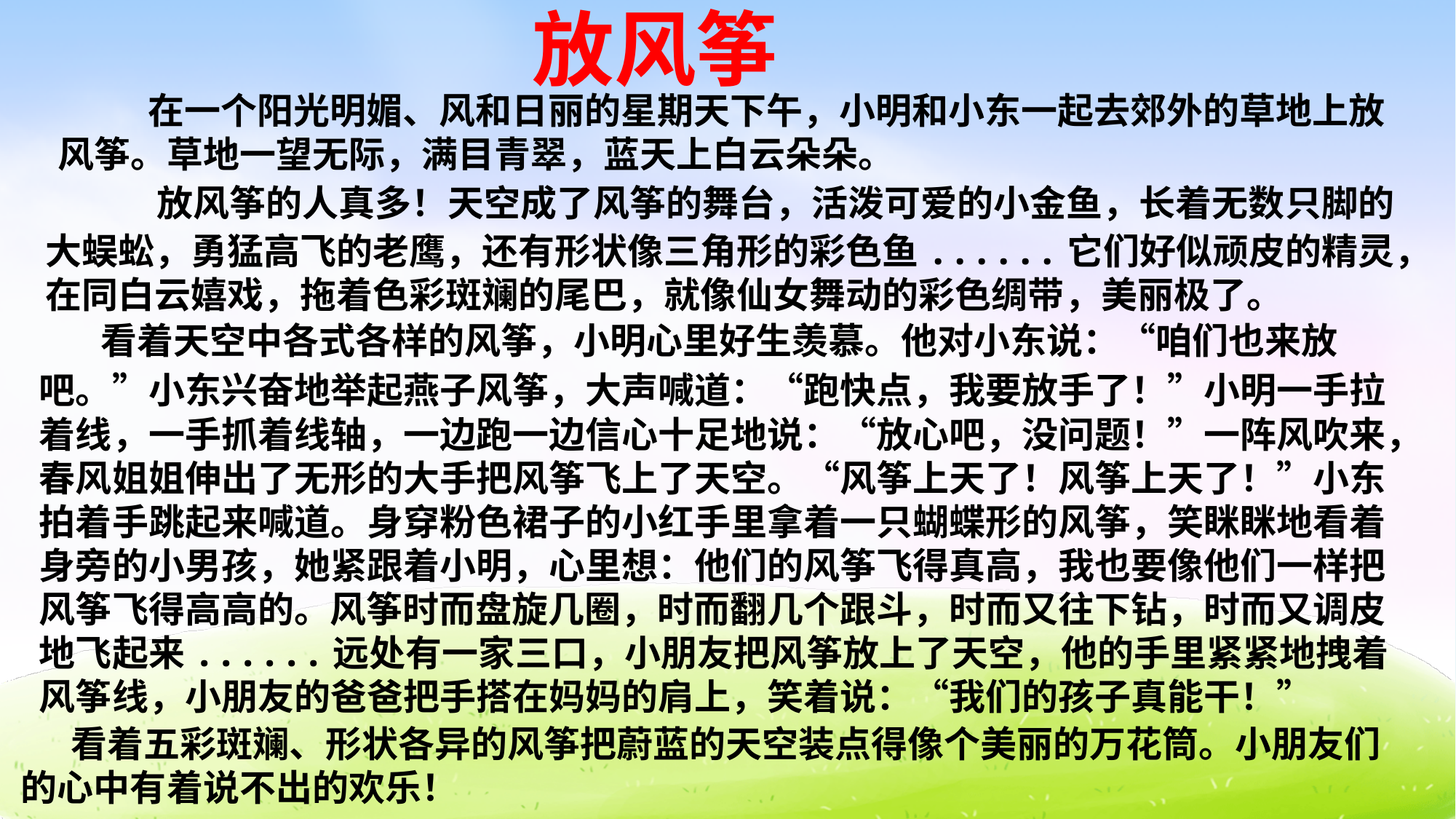

放风筝
              在一个阳光明媚、风和日丽的星期天下午，小明和小东一起去郊外的草地上放风筝。草地一望无际，满目青翠，蓝天上白云朵朵。

       放风筝的人真多！天空成了风筝的舞台，活泼可爱的小金鱼，长着无数只脚的大蜈蚣，勇猛高飞的老鹰，还有形状像三角形的彩色鱼......它们好似顽皮的精灵，在同白云嬉戏，拖着色彩斑斓的尾巴，就像仙女舞动的彩色绸带，美丽极了。
   看着天空中各式各样的风筝，小明心里好生羡慕。他对小东说：“咱们也来放吧。”小东兴奋地举起燕子风筝，大声喊道：“跑快点，我要放手了！”小明一手拉着线，一手抓着线轴，一边跑一边信心十足地说：“放心吧，没问题！”一阵风吹来，春风姐姐伸出了无形的大手把风筝飞上了天空。“风筝上天了！风筝上天了！”小东拍着手跳起来喊道。身穿粉色裙子的小红手里拿着一只蝴蝶形的风筝，笑眯眯地看着身旁的小男孩，她紧跟着小明，心里想：他们的风筝飞得真高，我也要像他们一样把风筝飞得高高的。风筝时而盘旋几圈，时而翻几个跟斗，时而又往下钻，时而又调皮地飞起来......远处有一家三口，小朋友把风筝放上了天空，他的手里紧紧地拽着风筝线，小朋友的爸爸把手搭在妈妈的肩上，笑着说：“我们的孩子真能干！”

     看着五彩斑斓、形状各异的风筝把蔚蓝的天空装点得像个美丽的万花筒。小朋友们的心中有着说不出的欢乐！